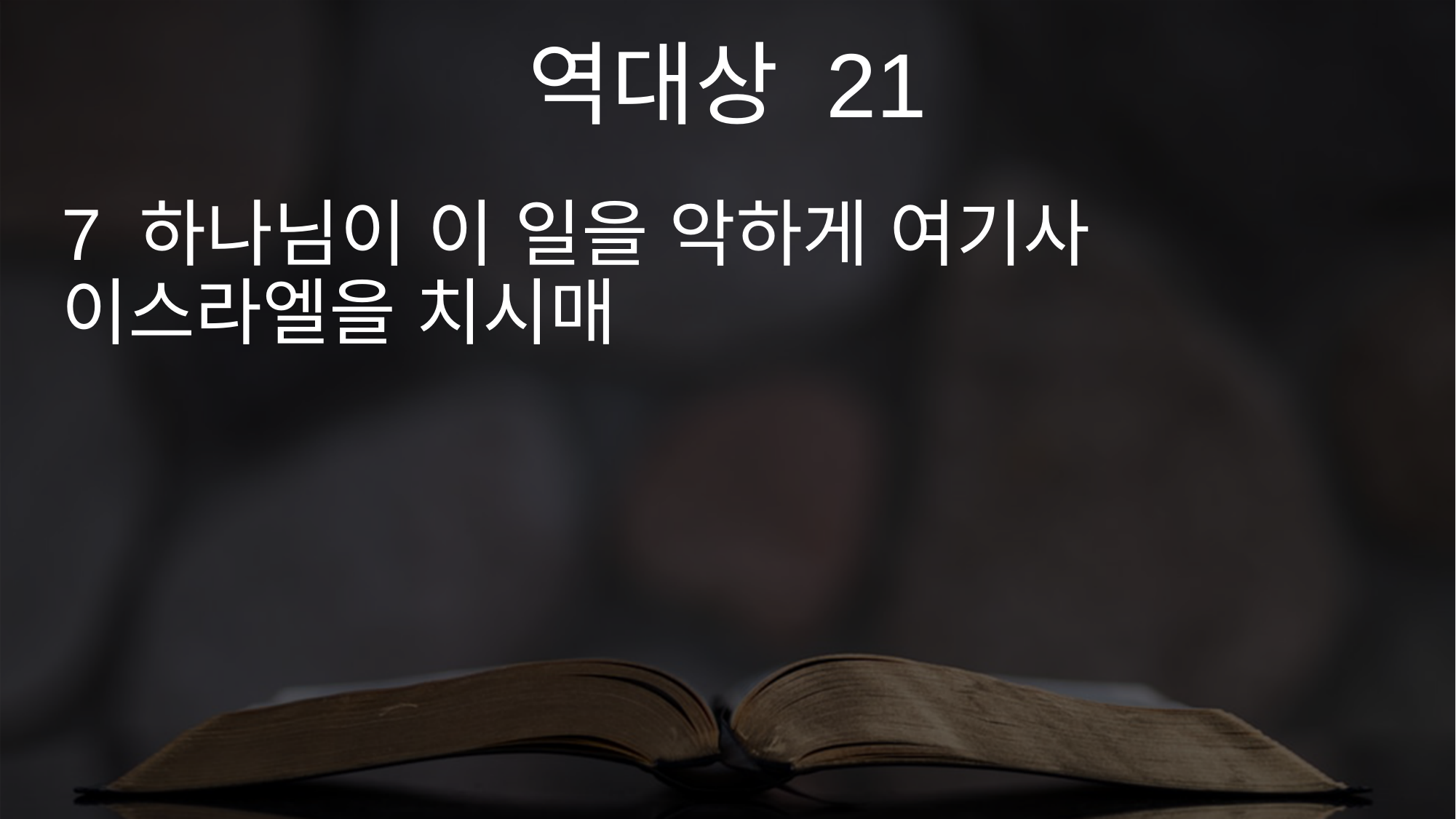

역대상 21
7 하나님이 이 일을 악하게 여기사 이스라엘을 치시매